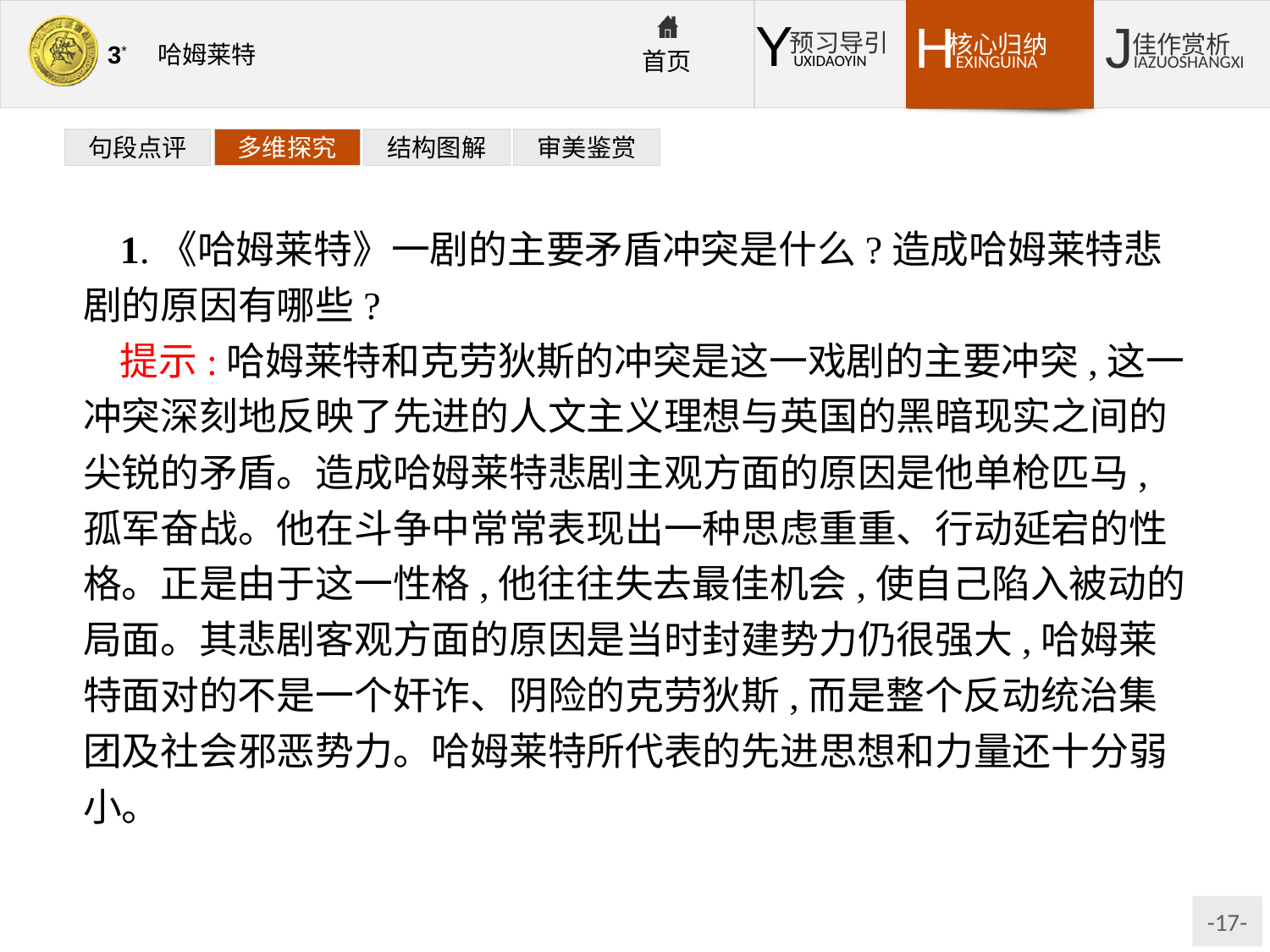

句段点评
多维探究
结构图解
审美鉴赏
1.《哈姆莱特》一剧的主要矛盾冲突是什么?造成哈姆莱特悲剧的原因有哪些?
提示:哈姆莱特和克劳狄斯的冲突是这一戏剧的主要冲突,这一冲突深刻地反映了先进的人文主义理想与英国的黑暗现实之间的尖锐的矛盾。造成哈姆莱特悲剧主观方面的原因是他单枪匹马,孤军奋战。他在斗争中常常表现出一种思虑重重、行动延宕的性格。正是由于这一性格,他往往失去最佳机会,使自己陷入被动的局面。其悲剧客观方面的原因是当时封建势力仍很强大,哈姆莱特面对的不是一个奸诈、阴险的克劳狄斯,而是整个反动统治集团及社会邪恶势力。哈姆莱特所代表的先进思想和力量还十分弱小。